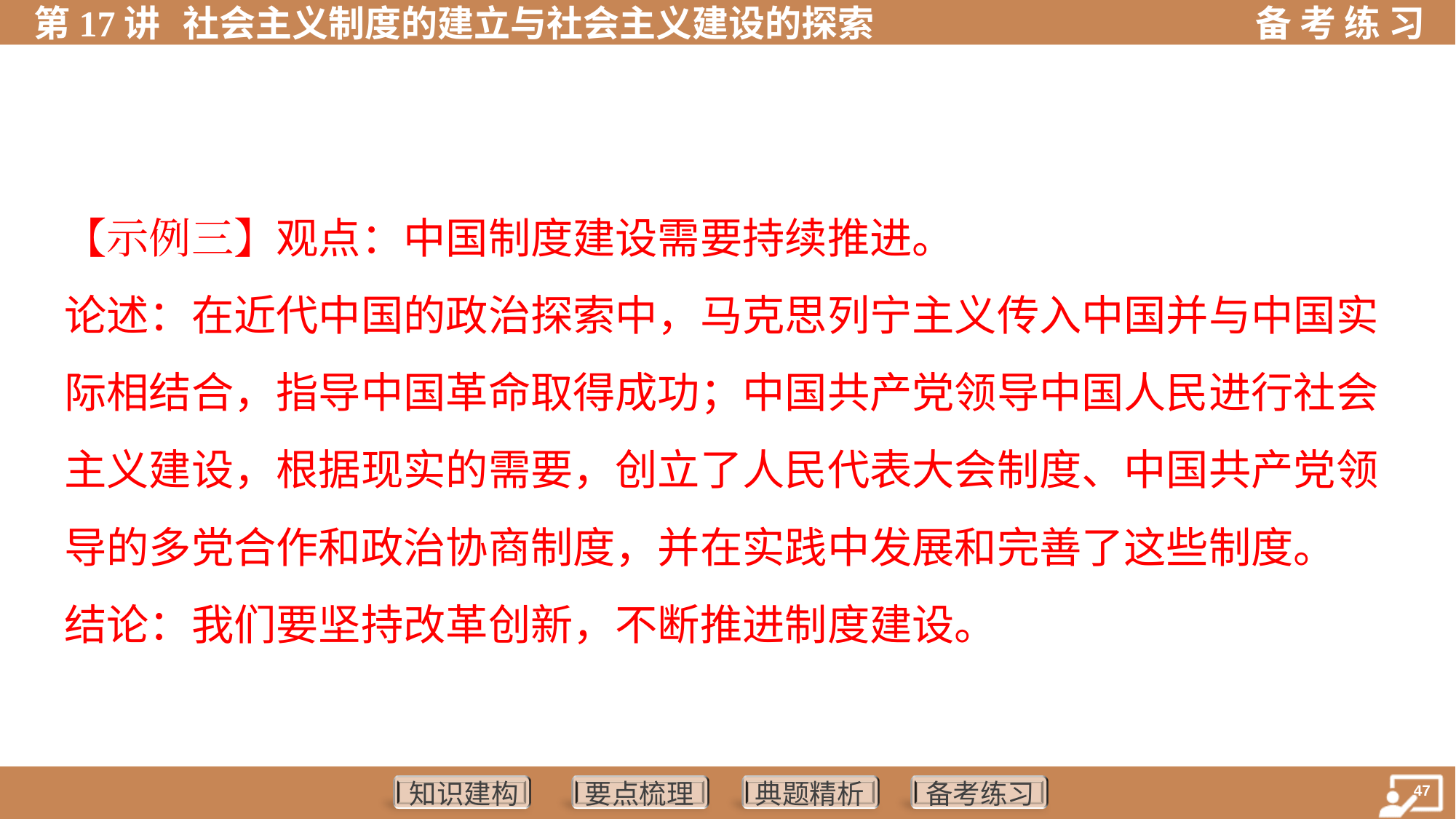

【示例三】观点：中国制度建设需要持续推进。
论述：在近代中国的政治探索中，马克思列宁主义传入中国并与中国实
际相结合，指导中国革命取得成功；中国共产党领导中国人民进行社会
主义建设，根据现实的需要，创立了人民代表大会制度、中国共产党领
导的多党合作和政治协商制度，并在实践中发展和完善了这些制度。
结论：我们要坚持改革创新，不断推进制度建设。